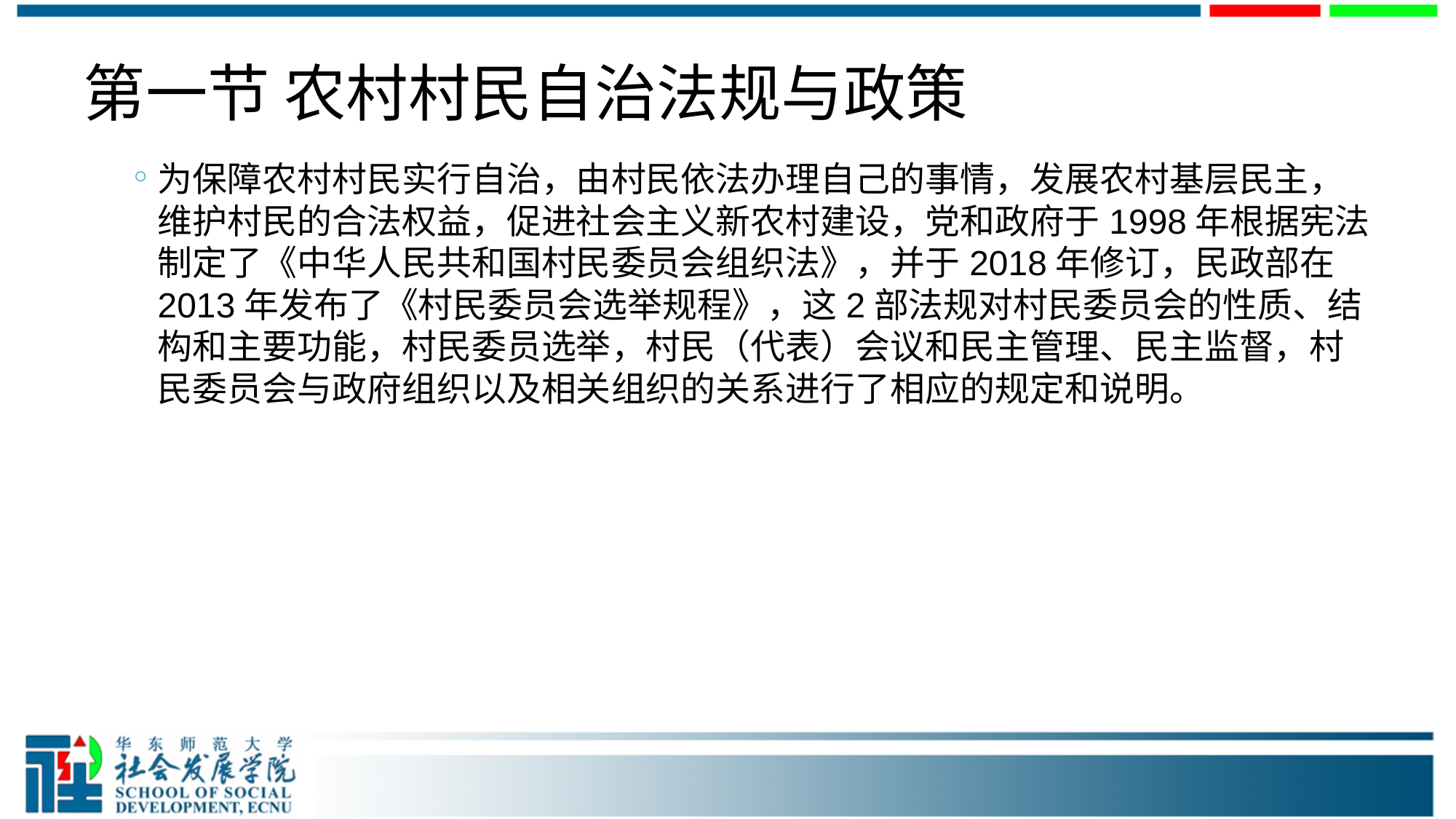

# 第一节 农村村民自治法规与政策
为保障农村村民实行自治，由村民依法办理自己的事情，发展农村基层民主，维护村民的合法权益，促进社会主义新农村建设，党和政府于1998年根据宪法制定了《中华人民共和国村民委员会组织法》，并于2018年修订，民政部在2013年发布了《村民委员会选举规程》，这2部法规对村民委员会的性质、结构和主要功能，村民委员选举，村民（代表）会议和民主管理、民主监督，村民委员会与政府组织以及相关组织的关系进行了相应的规定和说明。